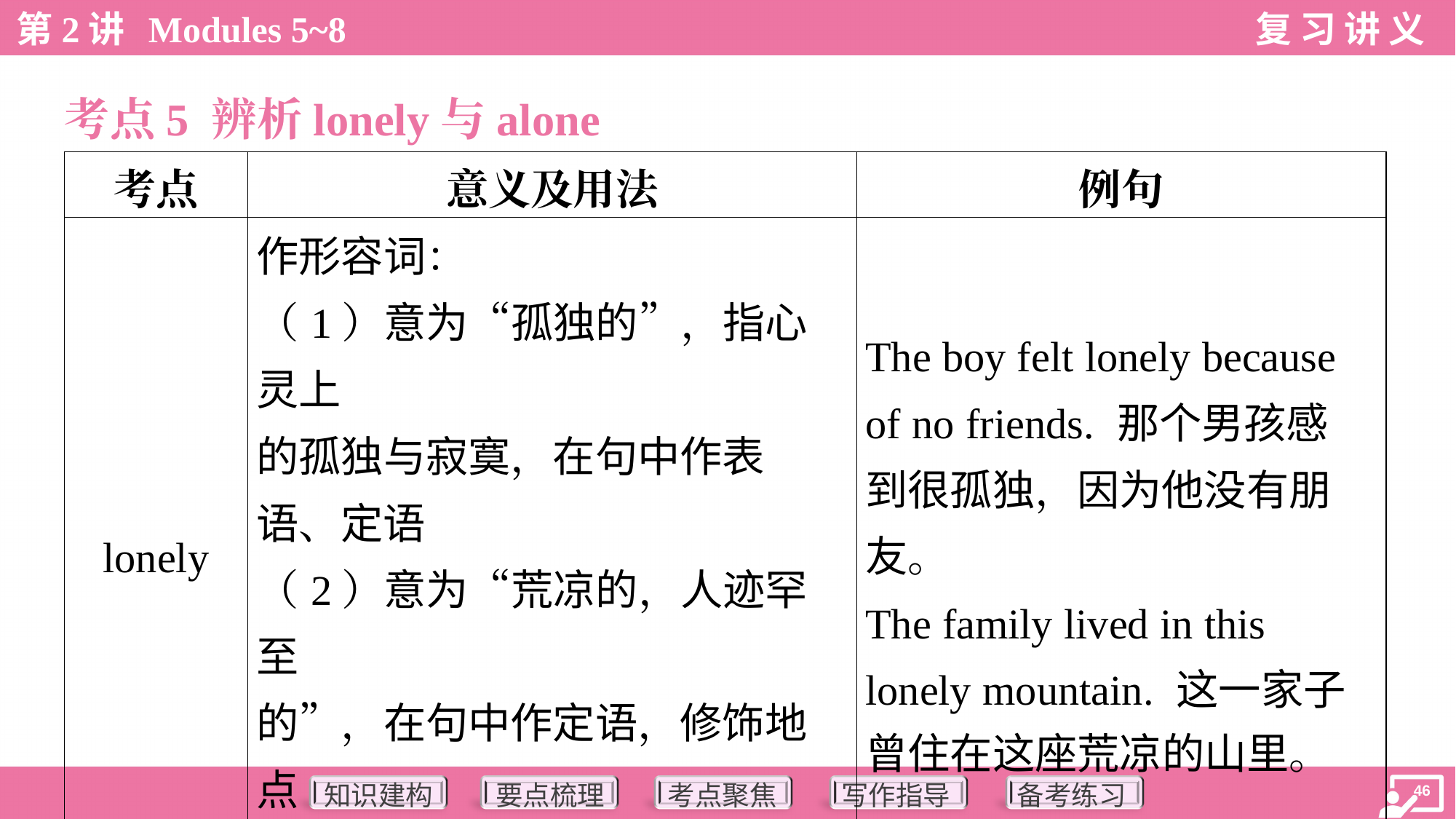

考点5 辨析lonely与alone
| 考点 | 意义及用法 | 例句 |
| --- | --- | --- |
| lonely | 作形容词： （1）意为“孤独的”，指心灵上 的孤独与寂寞，在句中作表语、定语 （2）意为“荒凉的，人迹罕至 的”，在句中作定语，修饰地点 名词 | The boy felt lonely because of no friends. 那个男孩感 到很孤独，因为他没有朋 友。 The family lived in this lonely mountain. 这一家子 曾住在这座荒凉的山里。 |